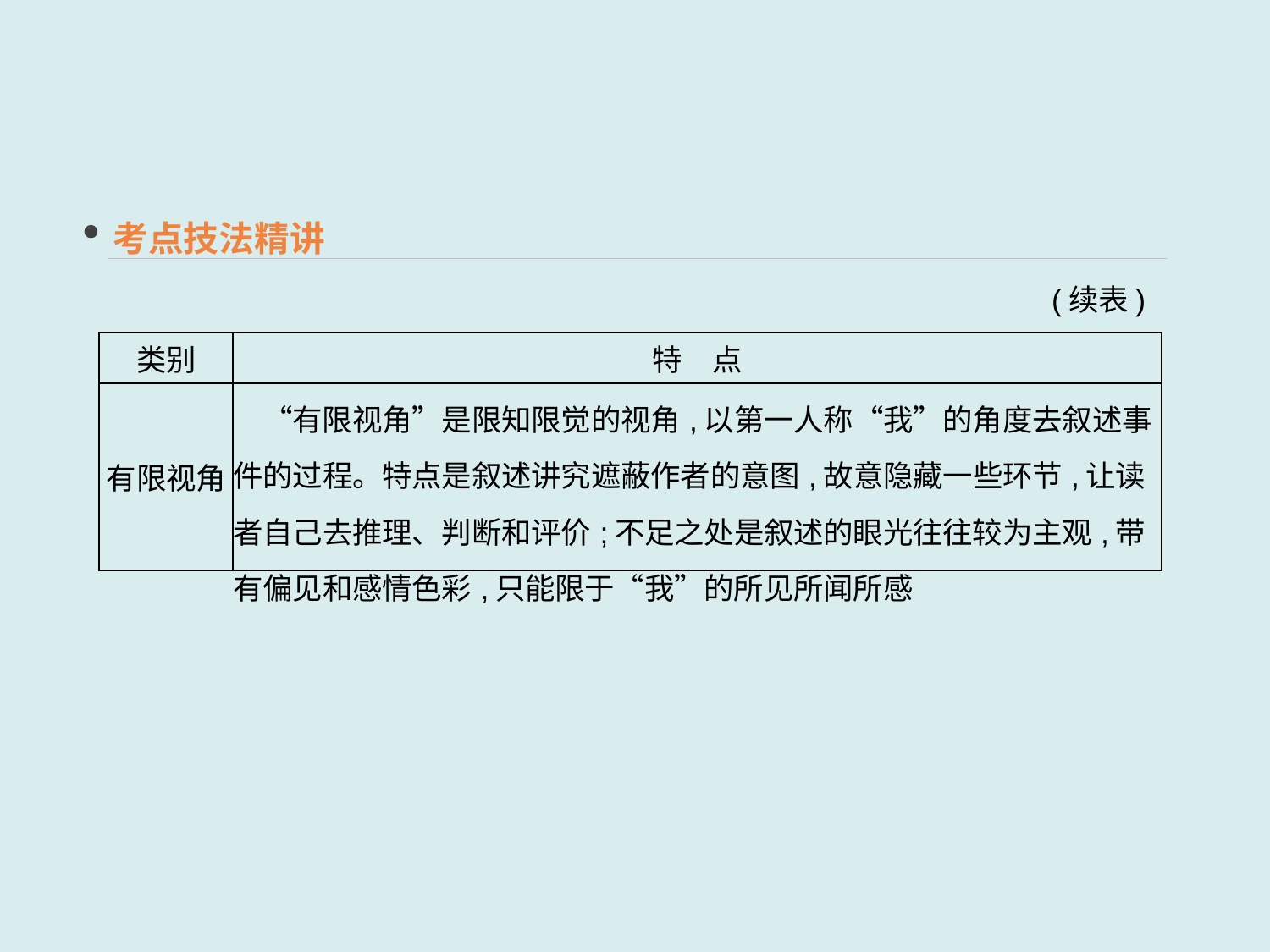

考点技法精讲

(续表)
| 类别 | 特　点 |
| --- | --- |
| 有限视角 | “有限视角”是限知限觉的视角,以第一人称“我”的角度去叙述事件的过程。特点是叙述讲究遮蔽作者的意图,故意隐藏一些环节,让读者自己去推理、判断和评价;不足之处是叙述的眼光往往较为主观,带有偏见和感情色彩,只能限于“我”的所见所闻所感 |